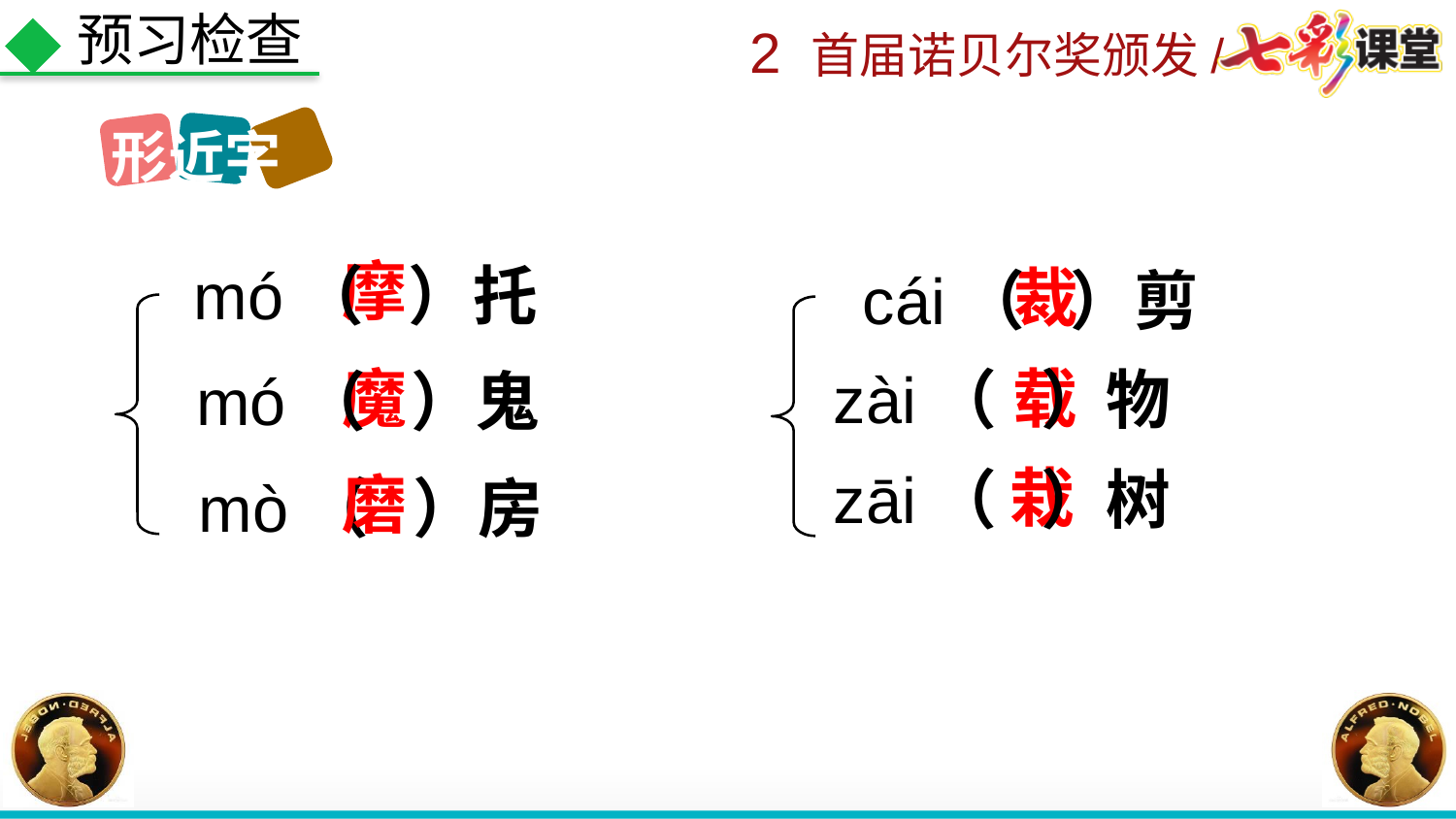

预习检查

形近字

摩
mó（   ）托
裁
cái（   ）剪

魔
载
zài（   ）物
mó（   ）鬼
栽
zāi（   ）树
磨
mò（   ）房